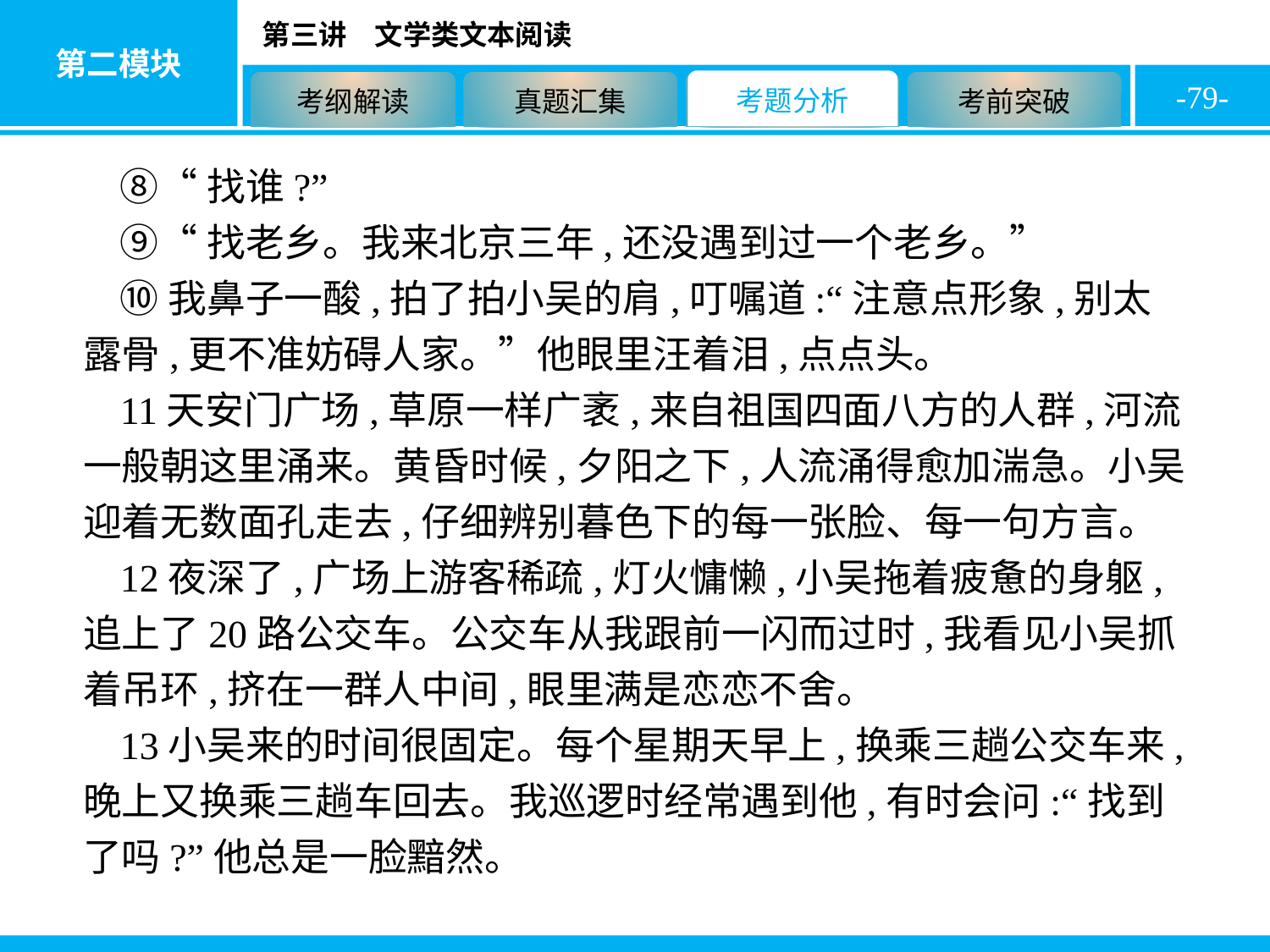

-79-
⑧“找谁?”
⑨“找老乡。我来北京三年,还没遇到过一个老乡。”
⑩我鼻子一酸,拍了拍小吴的肩,叮嘱道:“注意点形象,别太露骨,更不准妨碍人家。”他眼里汪着泪,点点头。
11天安门广场,草原一样广袤,来自祖国四面八方的人群,河流一般朝这里涌来。黄昏时候,夕阳之下,人流涌得愈加湍急。小吴迎着无数面孔走去,仔细辨别暮色下的每一张脸、每一句方言。
12夜深了,广场上游客稀疏,灯火慵懒,小吴拖着疲惫的身躯,追上了20路公交车。公交车从我跟前一闪而过时,我看见小吴抓着吊环,挤在一群人中间,眼里满是恋恋不舍。
13小吴来的时间很固定。每个星期天早上,换乘三趟公交车来,晚上又换乘三趟车回去。我巡逻时经常遇到他,有时会问:“找到了吗?”他总是一脸黯然。